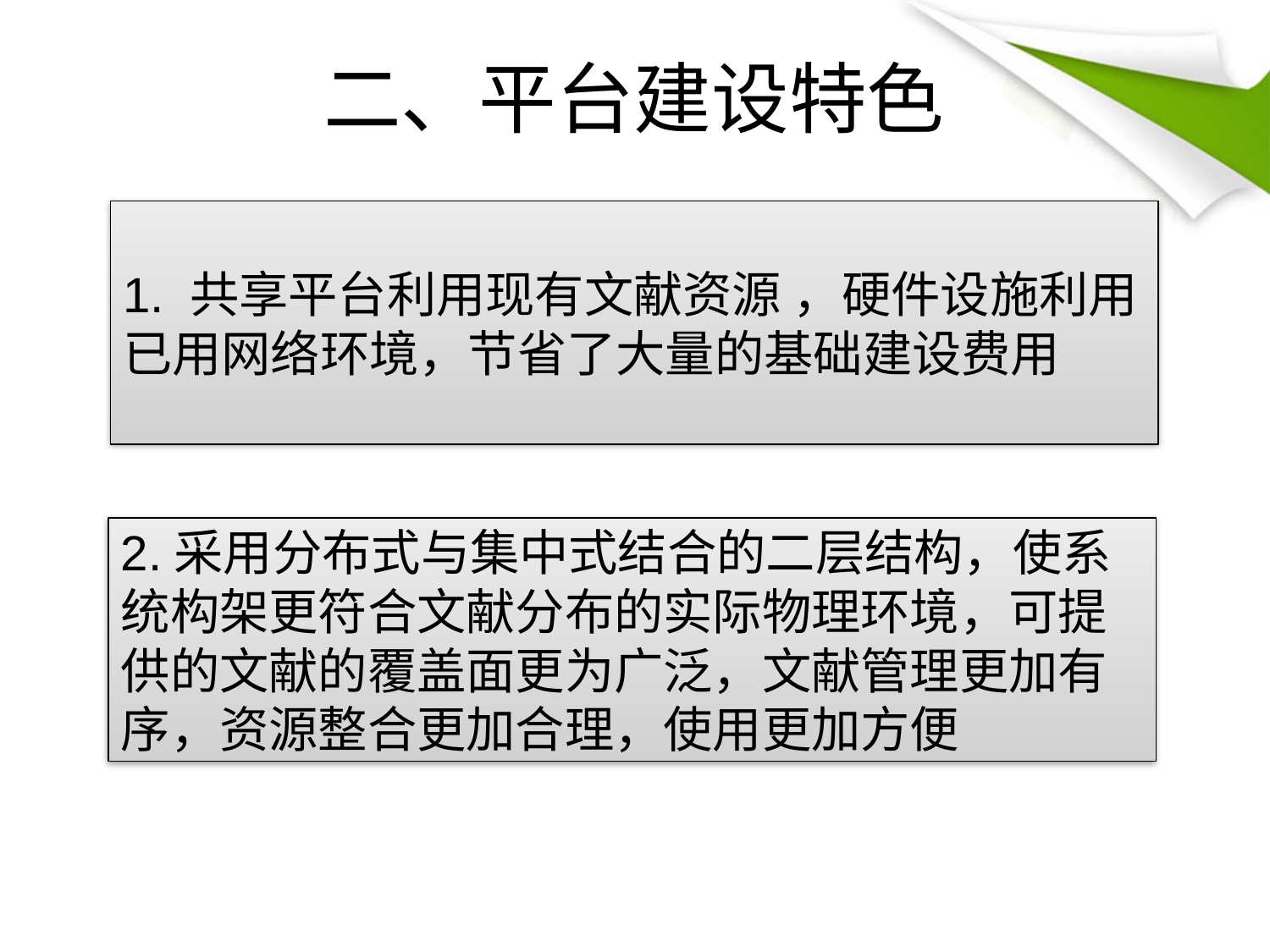

二、平台建设特色
1. 共享平台利用现有文献资源 ，硬件设施利用已用网络环境，节省了大量的基础建设费用
2.采用分布式与集中式结合的二层结构，使系统构架更符合文献分布的实际物理环境，可提供的文献的覆盖面更为广泛，文献管理更加有序，资源整合更加合理，使用更加方便